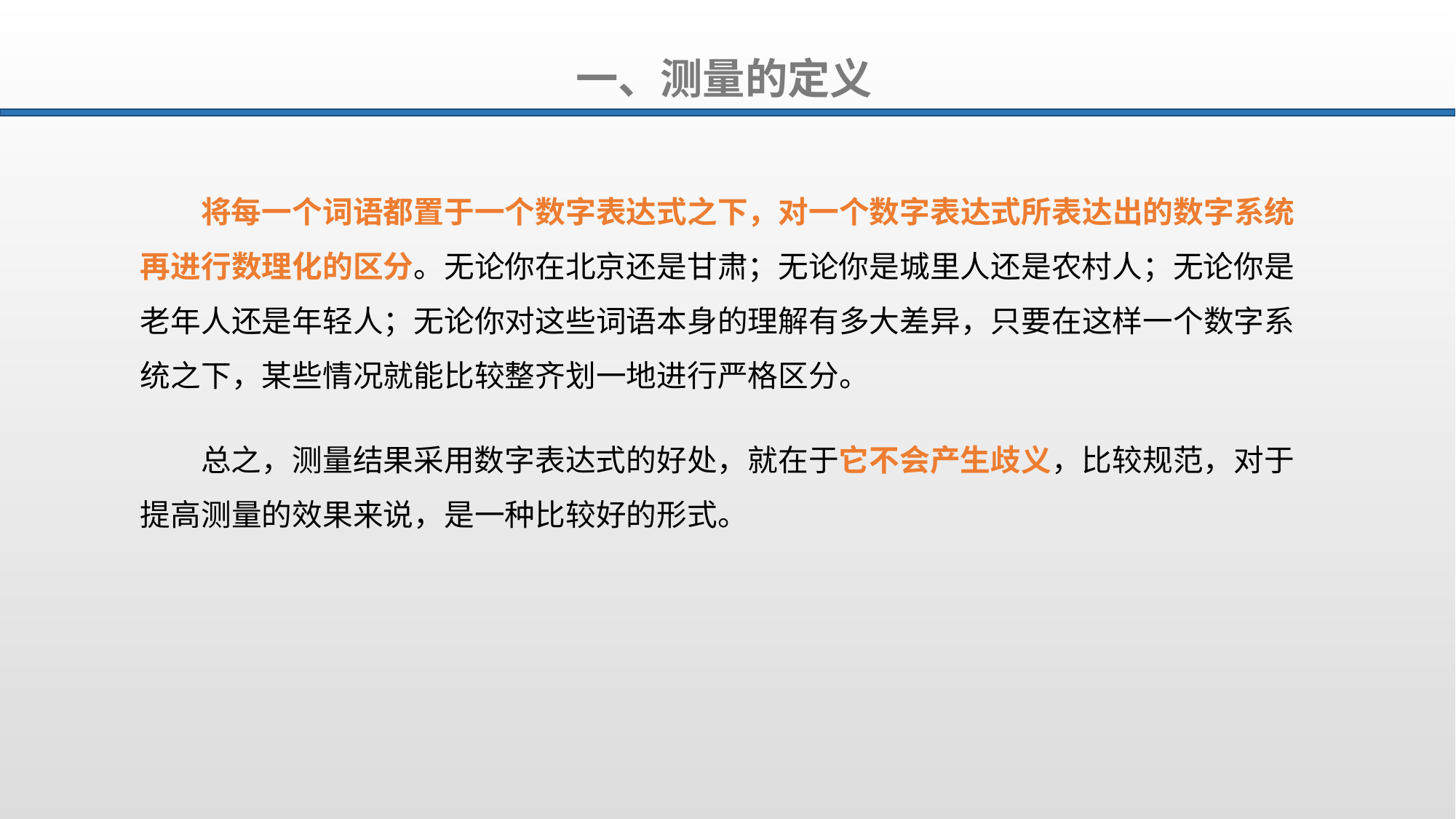

一、测量的定义

将每一个词语都置于一个数字表达式之下，对一个数字表达式所表达出的数字系统再进行数理化的区分。无论你在北京还是甘肃；无论你是城里人还是农村人；无论你是老年人还是年轻人；无论你对这些词语本身的理解有多大差异，只要在这样一个数字系统之下，某些情况就能比较整齐划一地进行严格区分。
总之，测量结果采用数字表达式的好处，就在于它不会产生歧义，比较规范，对于提高测量的效果来说，是一种比较好的形式。